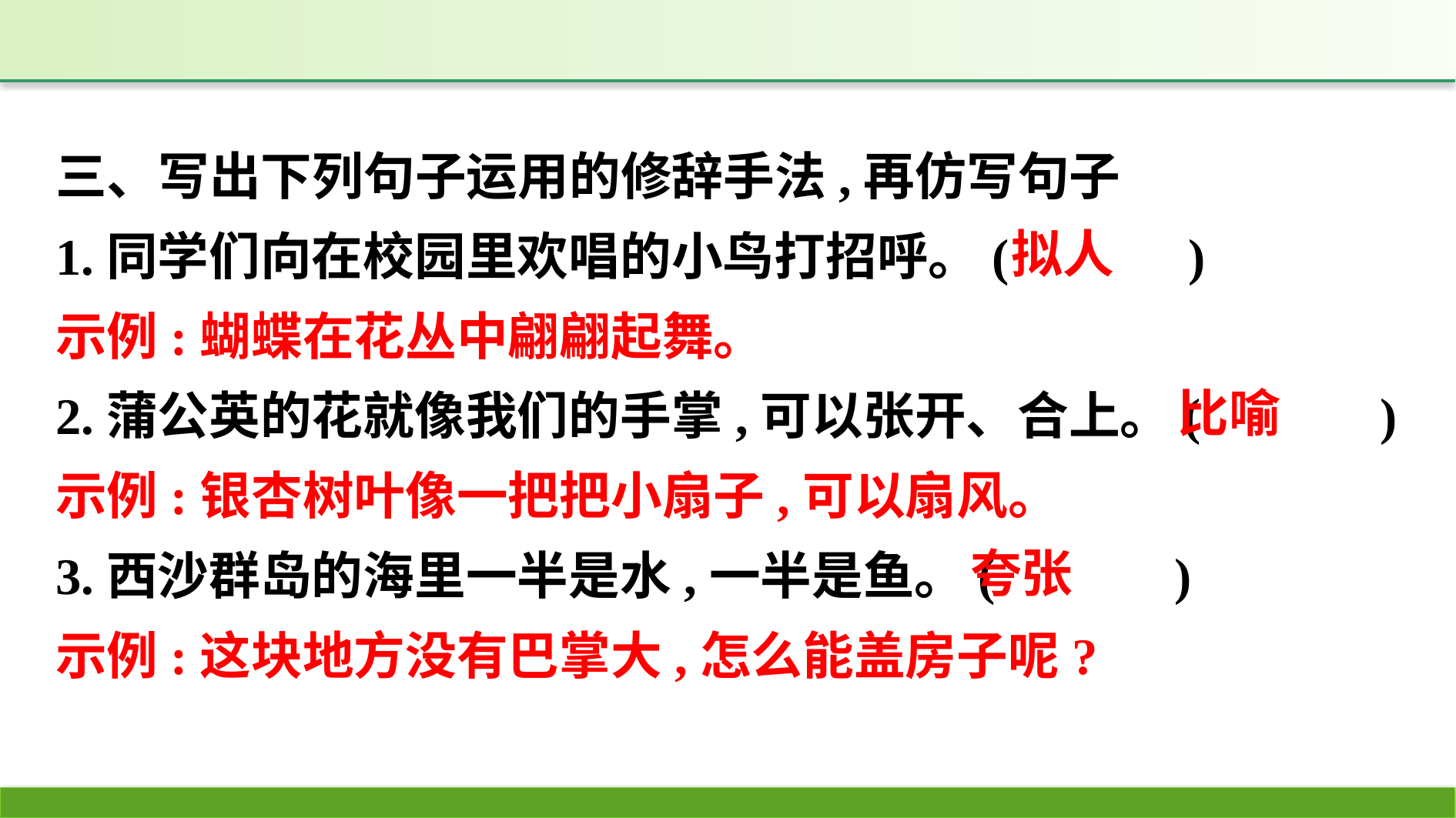

三、写出下列句子运用的修辞手法,再仿写句子
1.同学们向在校园里欢唱的小鸟打招呼。(　　　)
示例:蝴蝶在花丛中翩翩起舞。
2.蒲公英的花就像我们的手掌,可以张开、合上。(　　　)
示例:银杏树叶像一把把小扇子,可以扇风。
3.西沙群岛的海里一半是水,一半是鱼。(　　　)
示例:这块地方没有巴掌大,怎么能盖房子呢?
拟人
比喻
夸张